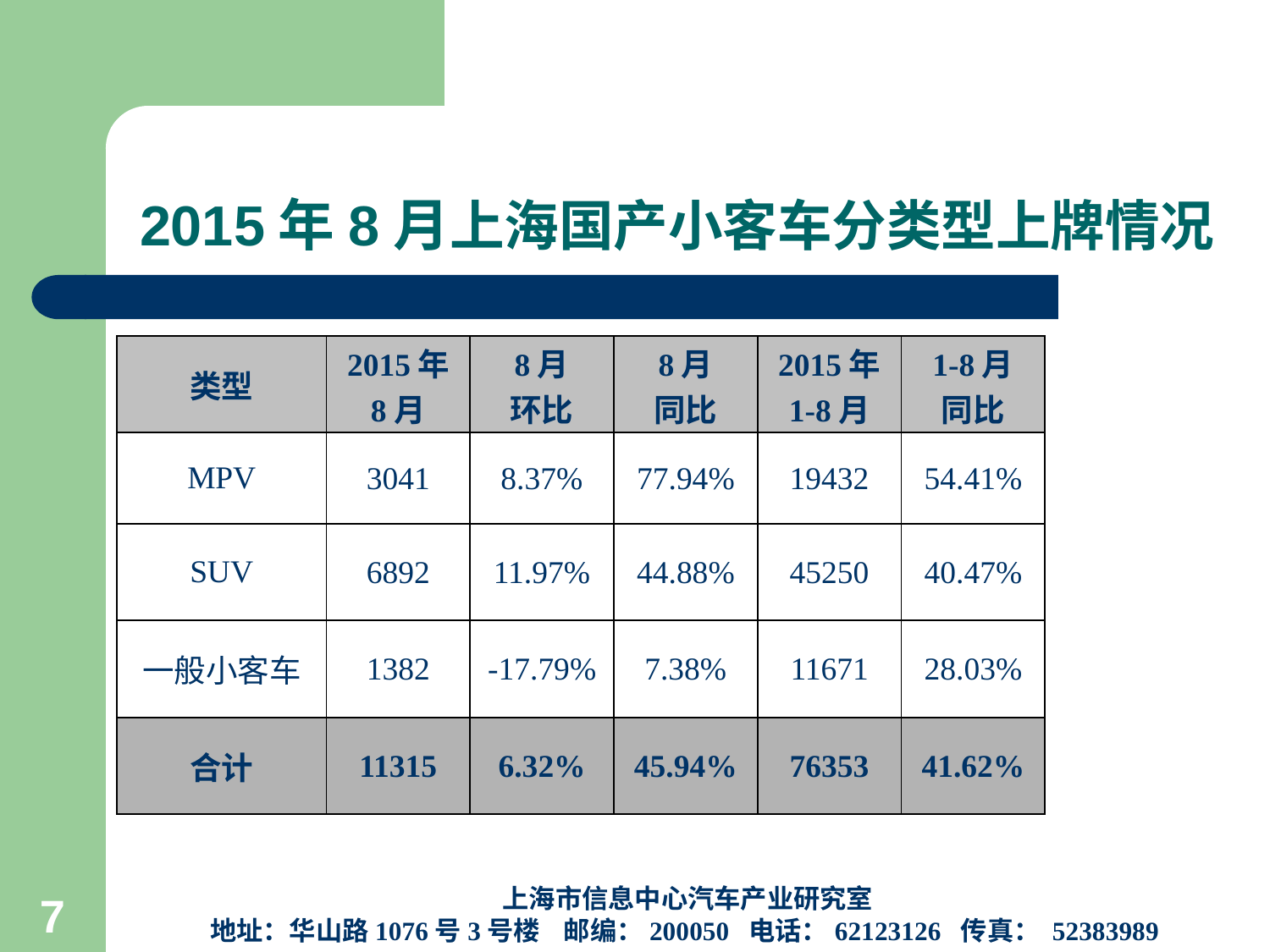

# 2015年8月上海国产小客车分类型上牌情况
| 类型 | 2015年 8月 | 8月 环比 | 8月 同比 | 2015年 1-8月 | 1-8月 同比 |
| --- | --- | --- | --- | --- | --- |
| MPV | 3041 | 8.37% | 77.94% | 19432 | 54.41% |
| SUV | 6892 | 11.97% | 44.88% | 45250 | 40.47% |
| 一般小客车 | 1382 | -17.79% | 7.38% | 11671 | 28.03% |
| 合计 | 11315 | 6.32% | 45.94% | 76353 | 41.62% |
上海市信息中心汽车产业研究室
地址：华山路1076号3号楼    邮编：200050  电话：62123126  传真： 52383989
7